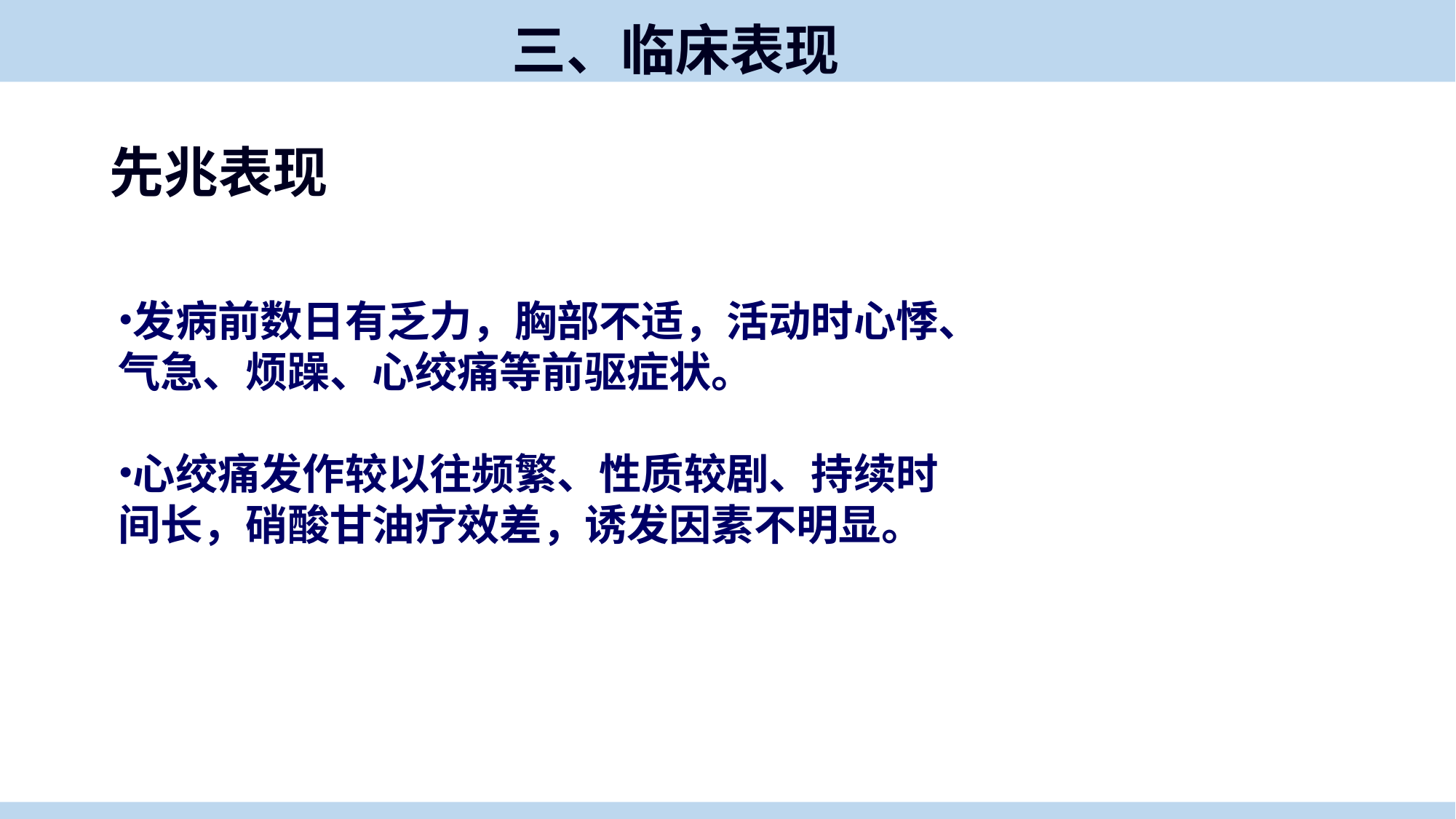

三、临床表现
 先兆表现
发病前数日有乏力，胸部不适，活动时心悸、气急、烦躁、心绞痛等前驱症状。

心绞痛发作较以往频繁、性质较剧、持续时间长，硝酸甘油疗效差，诱发因素不明显。